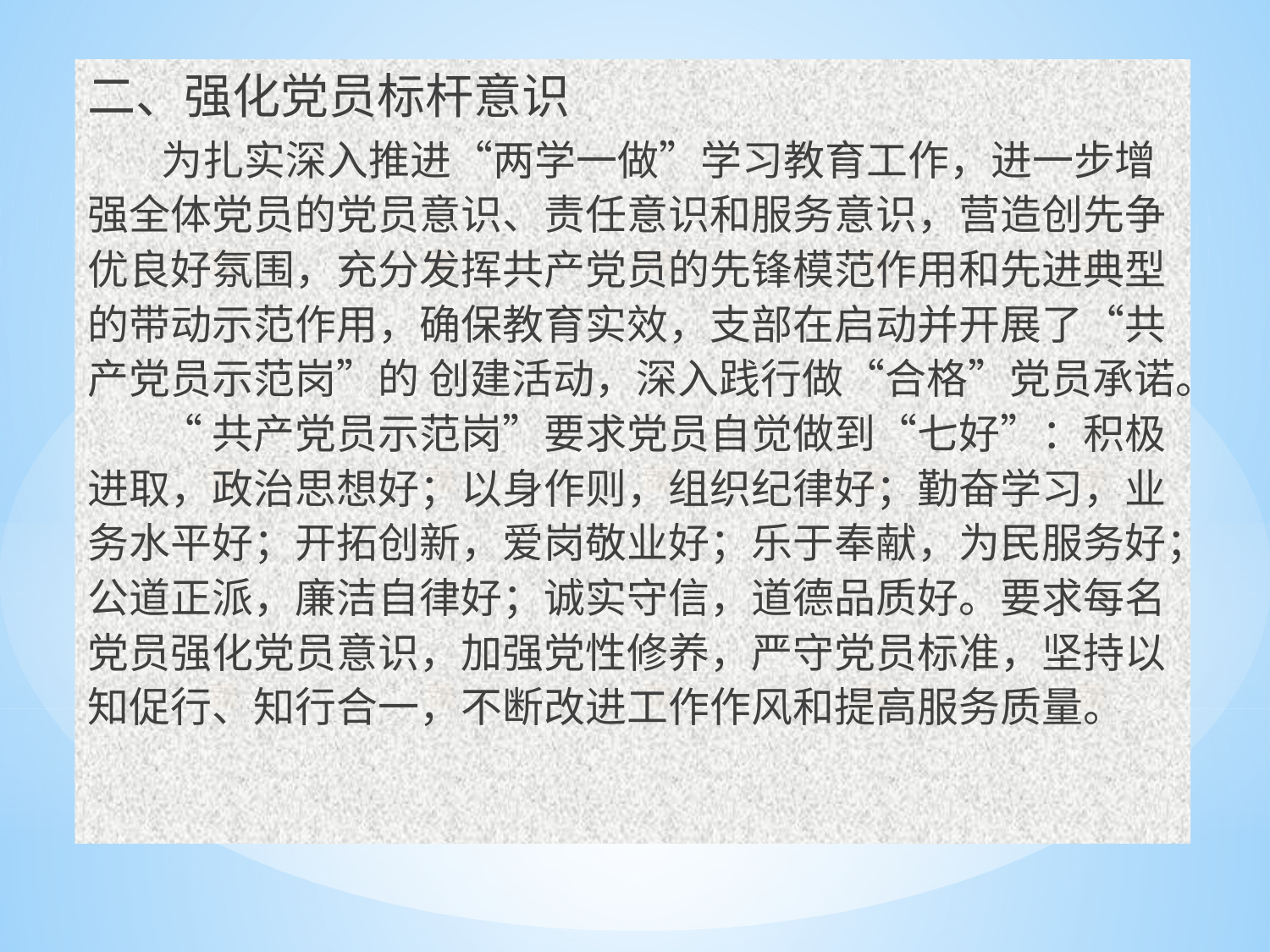

二、强化党员标杆意识
为扎实深入推进“两学一做”学习教育工作，进一步增强全体党员的党员意识、责任意识和服务意识，营造创先争优良好氛围，充分发挥共产党员的先锋模范作用和先进典型的带动示范作用，确保教育实效，支部在启动并开展了“共产党员示范岗”的 创建活动，深入践行做“合格”党员承诺。
“共产党员示范岗”要求党员自觉做到“七好”：积极进取，政治思想好；以身作则，组织纪律好；勤奋学习，业务水平好；开拓创新，爱岗敬业好；乐于奉献，为民服务好；公道正派，廉洁自律好；诚实守信，道德品质好。要求每名党员强化党员意识，加强党性修养，严守党员标准，坚持以知促行、知行合一，不断改进工作作风和提高服务质量。

#